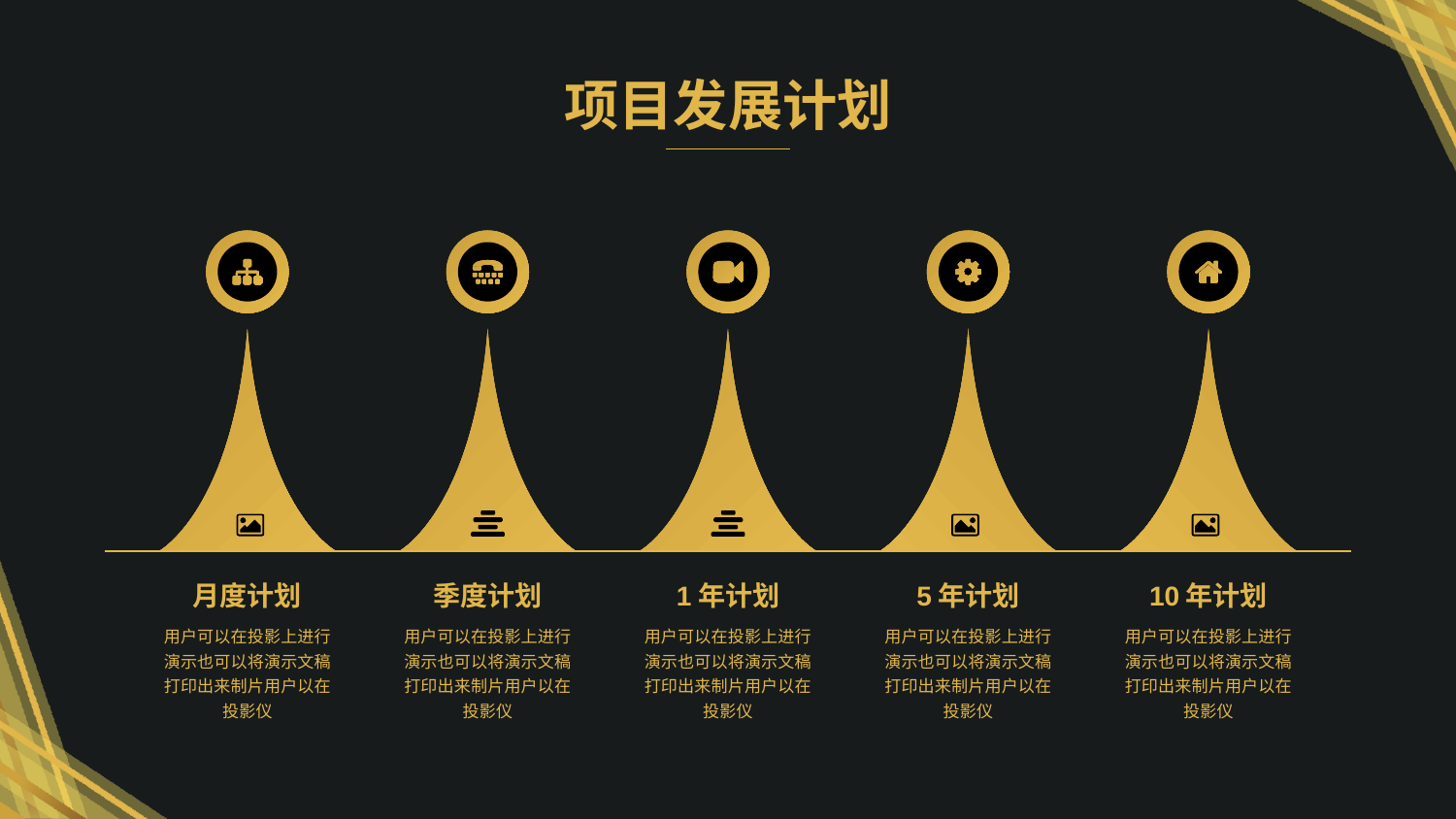

项目发展计划

月度计划
用户可以在投影上进行演示也可以将演示文稿打印出来制片用户以在投影仪
季度计划
用户可以在投影上进行演示也可以将演示文稿打印出来制片用户以在投影仪
1年计划
用户可以在投影上进行演示也可以将演示文稿打印出来制片用户以在投影仪
5年计划
用户可以在投影上进行演示也可以将演示文稿打印出来制片用户以在投影仪
10年计划
用户可以在投影上进行演示也可以将演示文稿打印出来制片用户以在投影仪